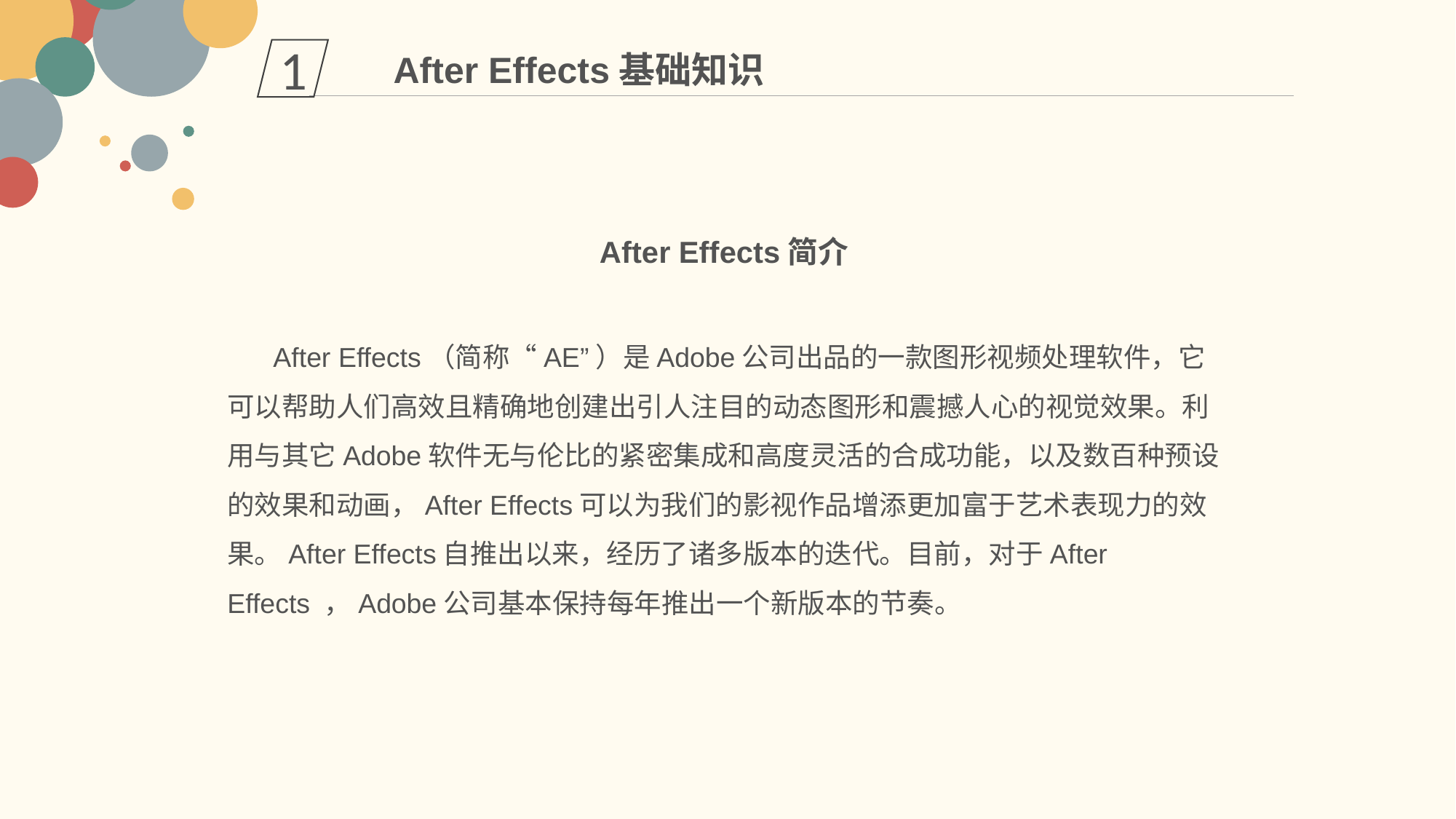

1
After Effects基础知识
After Effects简介

      After Effects（简称“AE”）是Adobe公司出品的一款图形视频处理软件，它可以帮助人们高效且精确地创建出引人注目的动态图形和震撼人心的视觉效果。利用与其它Adobe软件无与伦比的紧密集成和高度灵活的合成功能，以及数百种预设的效果和动画，After Effects可以为我们的影视作品增添更加富于艺术表现力的效果。After Effects自推出以来，经历了诸多版本的迭代。目前，对于After Effects ，Adobe公司基本保持每年推出一个新版本的节奏。